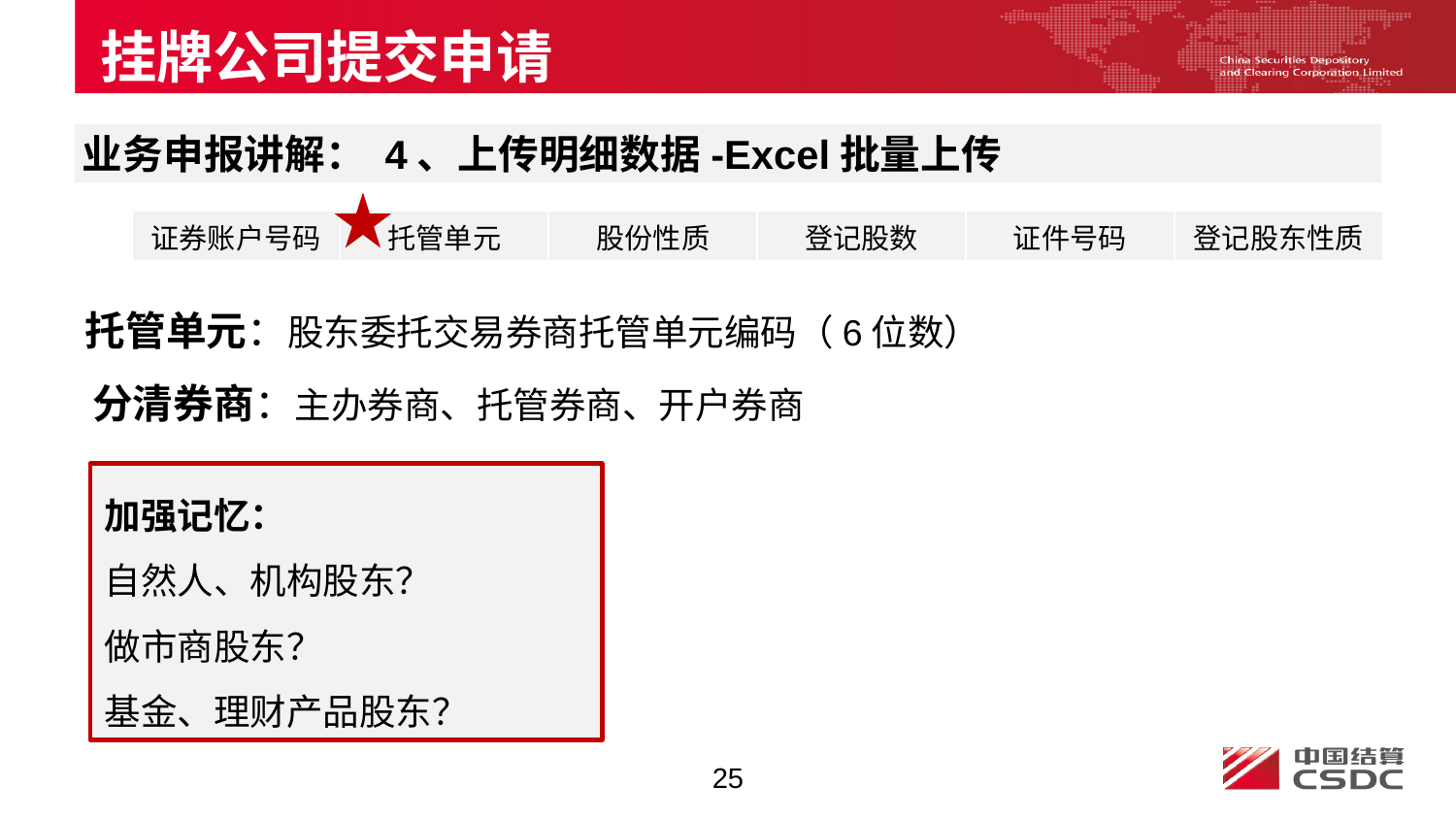

挂牌公司提交申请

业务申报讲解： 4、上传明细数据-Excel批量上传

| 证券账户号码 | 托管单元 | 股份性质 | 登记股数 | 证件号码 | 登记股东性质 |
| --- | --- | --- | --- | --- | --- |
托管单元：股东委托交易券商托管单元编码（6位数）
分清券商：主办券商、托管券商、开户券商
加强记忆：
自然人、机构股东？
做市商股东？
基金、理财产品股东？
25